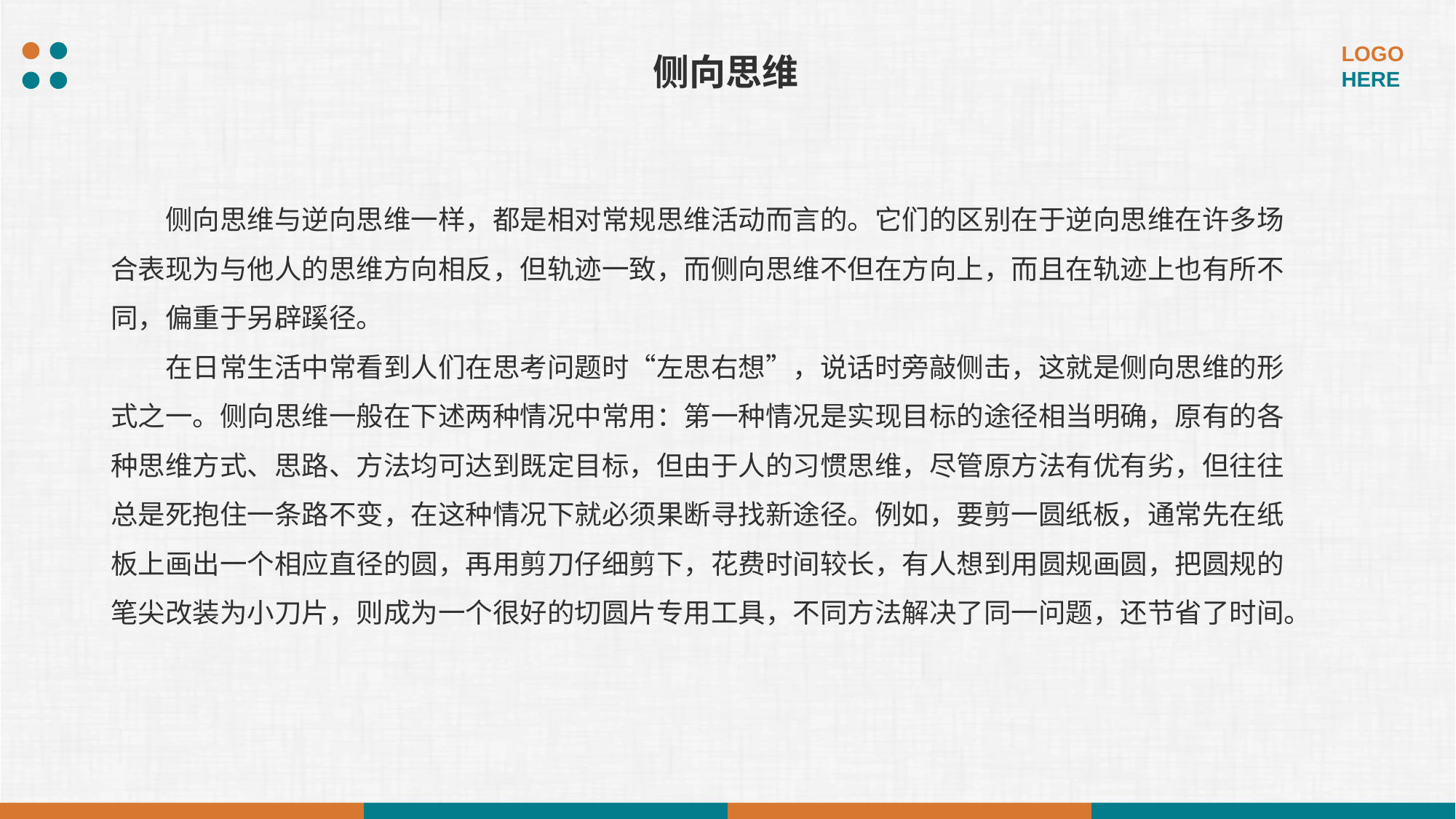

侧向思维
侧向思维与逆向思维一样，都是相对常规思维活动而言的。它们的区别在于逆向思维在许多场合表现为与他人的思维方向相反，但轨迹一致，而侧向思维不但在方向上，而且在轨迹上也有所不同，偏重于另辟蹊径。
在日常生活中常看到人们在思考问题时“左思右想”，说话时旁敲侧击，这就是侧向思维的形式之一。侧向思维一般在下述两种情况中常用：第一种情况是实现目标的途径相当明确，原有的各种思维方式、思路、方法均可达到既定目标，但由于人的习惯思维，尽管原方法有优有劣，但往往总是死抱住一条路不变，在这种情况下就必须果断寻找新途径。例如，要剪一圆纸板，通常先在纸板上画出一个相应直径的圆，再用剪刀仔细剪下，花费时间较长，有人想到用圆规画圆，把圆规的笔尖改装为小刀片，则成为一个很好的切圆片专用工具，不同方法解决了同一问题，还节省了时间。